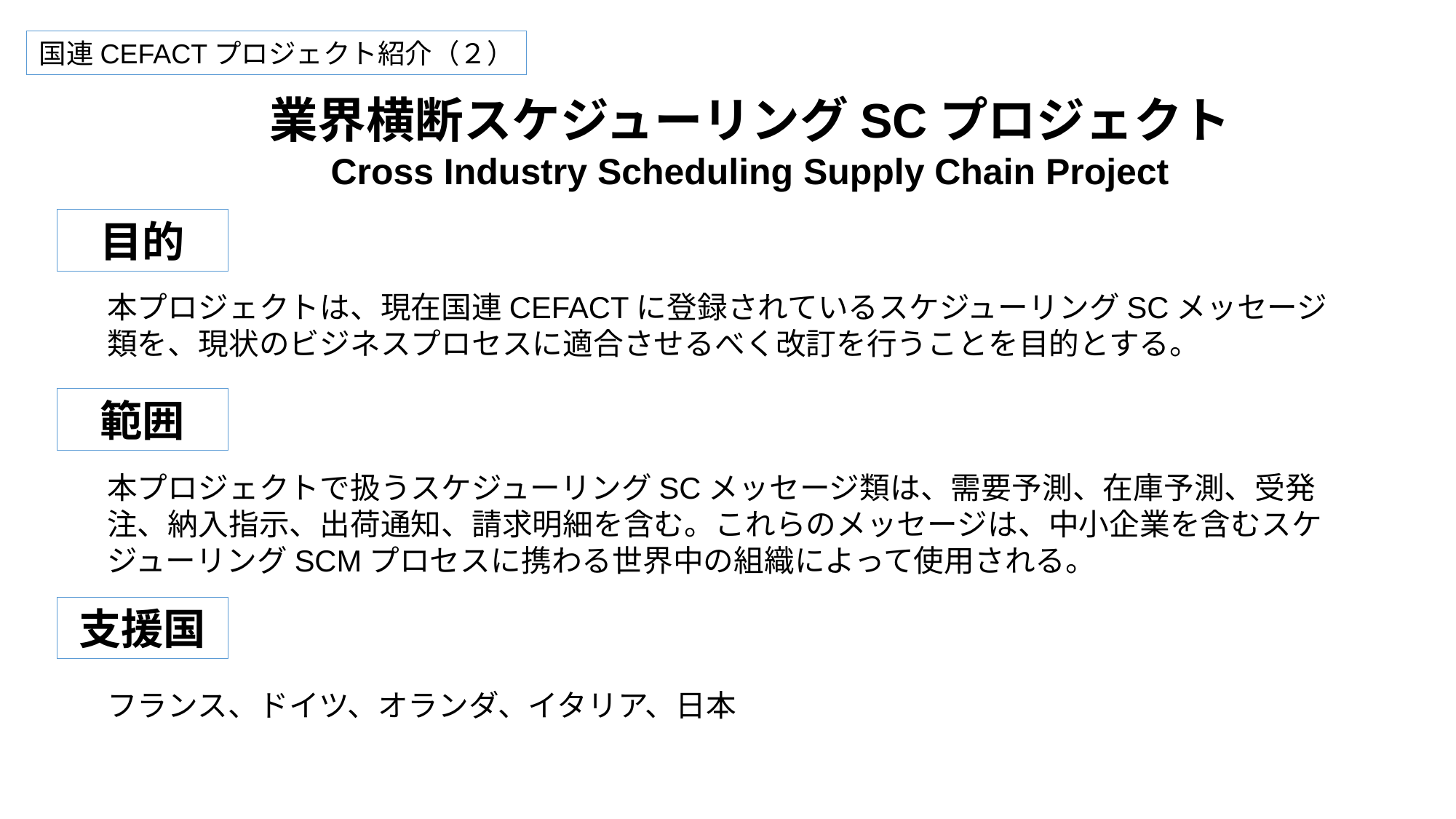

国連CEFACTプロジェクト紹介（２）
業界横断スケジューリングSCプロジェクト
Cross Industry Scheduling Supply Chain Project
目的
本プロジェクトは、現在国連CEFACTに登録されているスケジューリングSCメッセージ類を、現状のビジネスプロセスに適合させるべく改訂を行うことを目的とする。
範囲
本プロジェクトで扱うスケジューリングSCメッセージ類は、需要予測、在庫予測、受発注、納入指示、出荷通知、請求明細を含む。これらのメッセージは、中小企業を含むスケジューリングSCMプロセスに携わる世界中の組織によって使用される。
支援国
フランス、ドイツ、オランダ、イタリア、日本